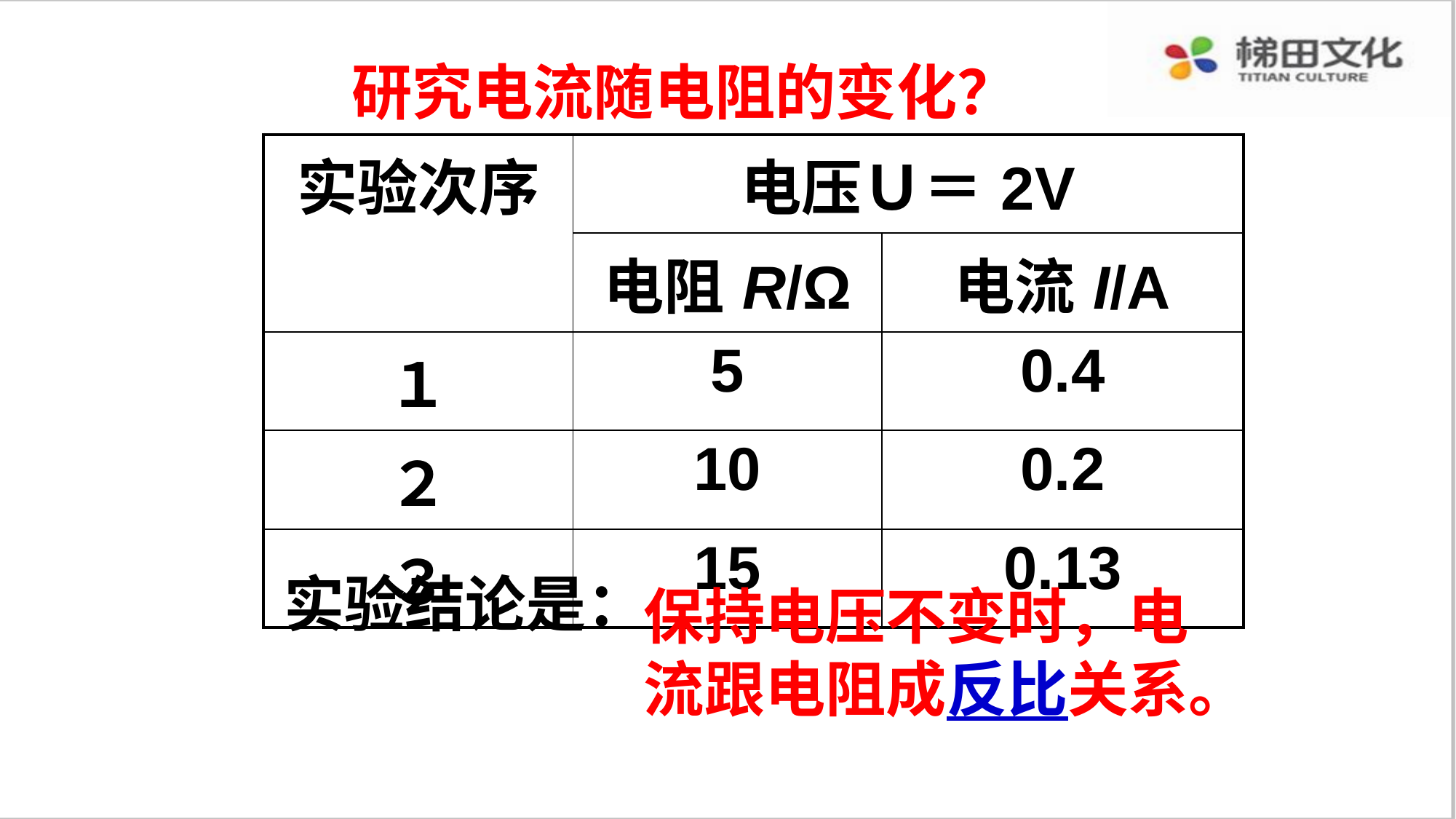

研究电流随电阻的变化？
| 实验次序 | 电压Ｕ＝2V |  |
| --- | --- | --- |
|  | 电阻R/Ω | 电流I/A |
| １ | 5 | 0.4 |
| ２ | 10 | 0.2 |
| ３ | 15 | 0.13 |
实验结论是：
保持电压不变时，电流跟电阻成反比关系。